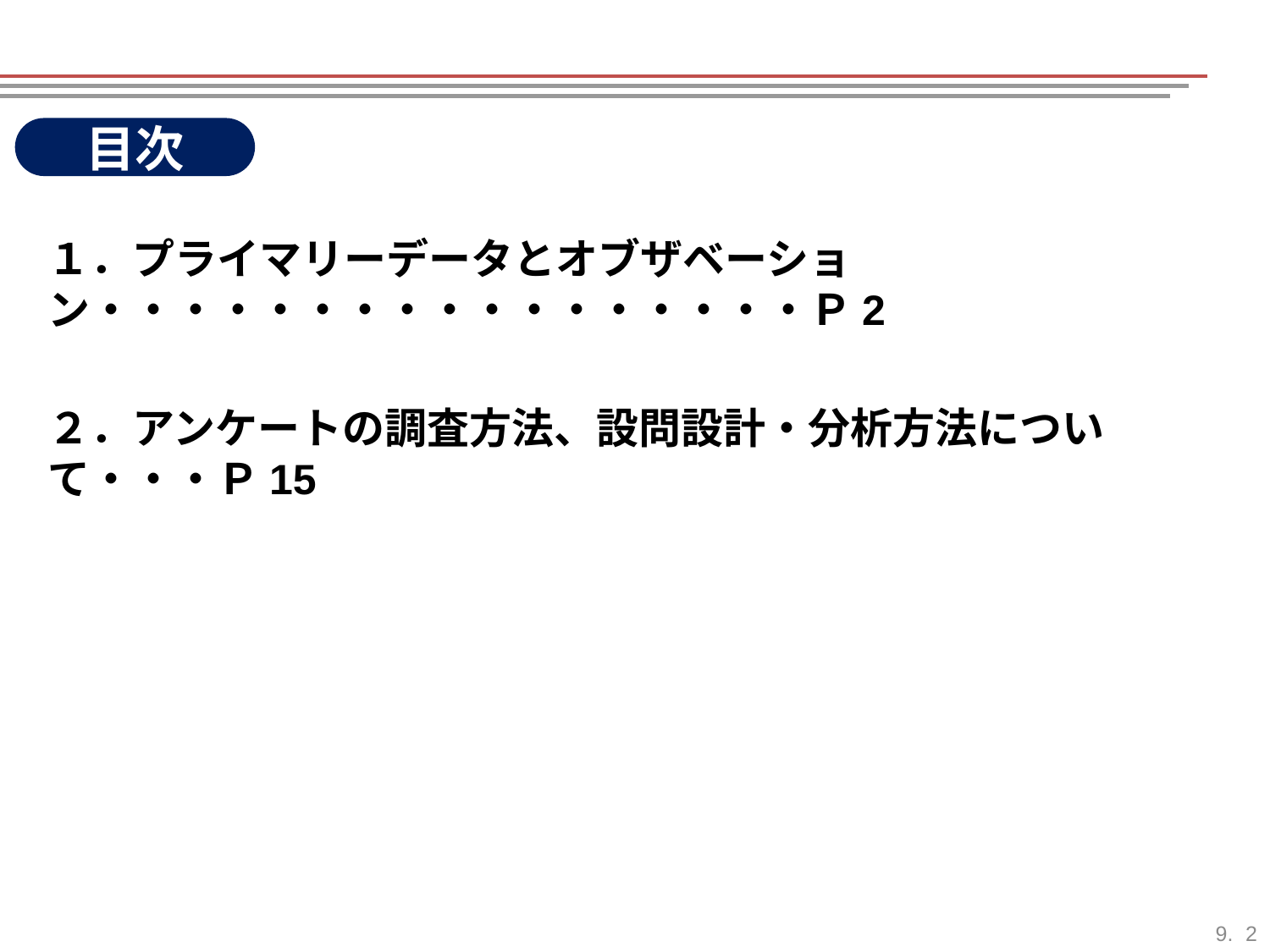

目次
１．プライマリーデータとオブザベーション・・・・・・・・・・・・・・・・・Ｐ2

２．アンケートの調査方法、設問設計・分析方法について・・・Ｐ15
2